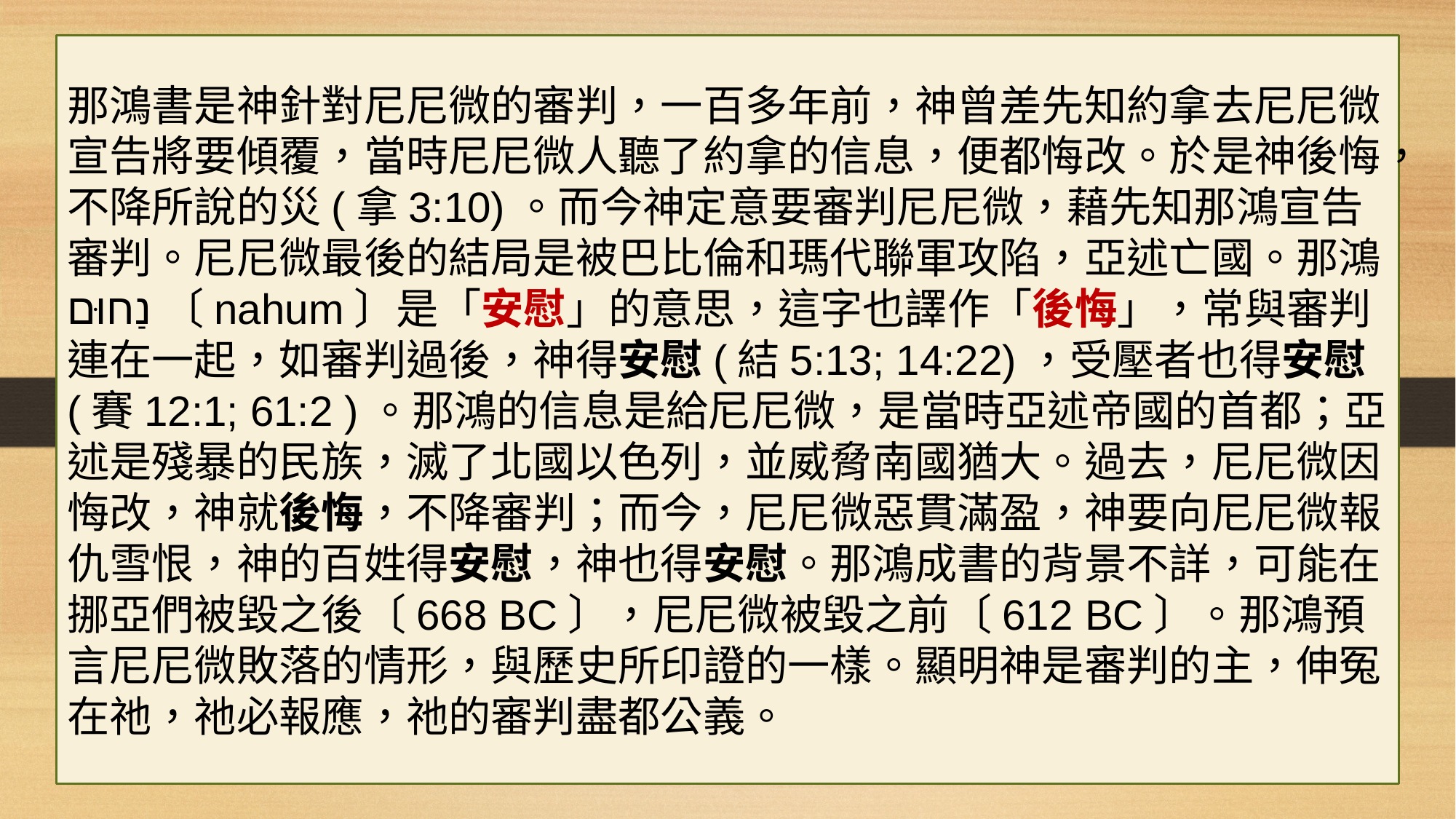

那鴻書是神針對尼尼微的審判，一百多年前，神曾差先知約拿去尼尼微宣告將要傾覆，當時尼尼微人聽了約拿的信息，便都悔改。於是神後悔，不降所說的災(拿3:10)。而今神定意要審判尼尼微，藉先知那鴻宣告審判。尼尼微最後的結局是被巴比倫和瑪代聯軍攻陷，亞述亡國。那鴻 נַחוּם〔nahum〕是「安慰」的意思，這字也譯作「後悔」，常與審判連在一起，如審判過後，神得安慰(結5:13; 14:22)，受壓者也得安慰(賽12:1; 61:2 )。那鴻的信息是給尼尼微，是當時亞述帝國的首都；亞述是殘暴的民族，滅了北國以色列，並威脅南國猶大。過去，尼尼微因悔改，神就後悔，不降審判；而今，尼尼微惡貫滿盈，神要向尼尼微報仇雪恨，神的百姓得安慰，神也得安慰。那鴻成書的背景不詳，可能在挪亞們被毀之後〔668 BC〕，尼尼微被毀之前〔612 BC〕。那鴻預言尼尼微敗落的情形，與歷史所印證的一樣。顯明神是審判的主，伸冤在祂，祂必報應，祂的審判盡都公義。
#